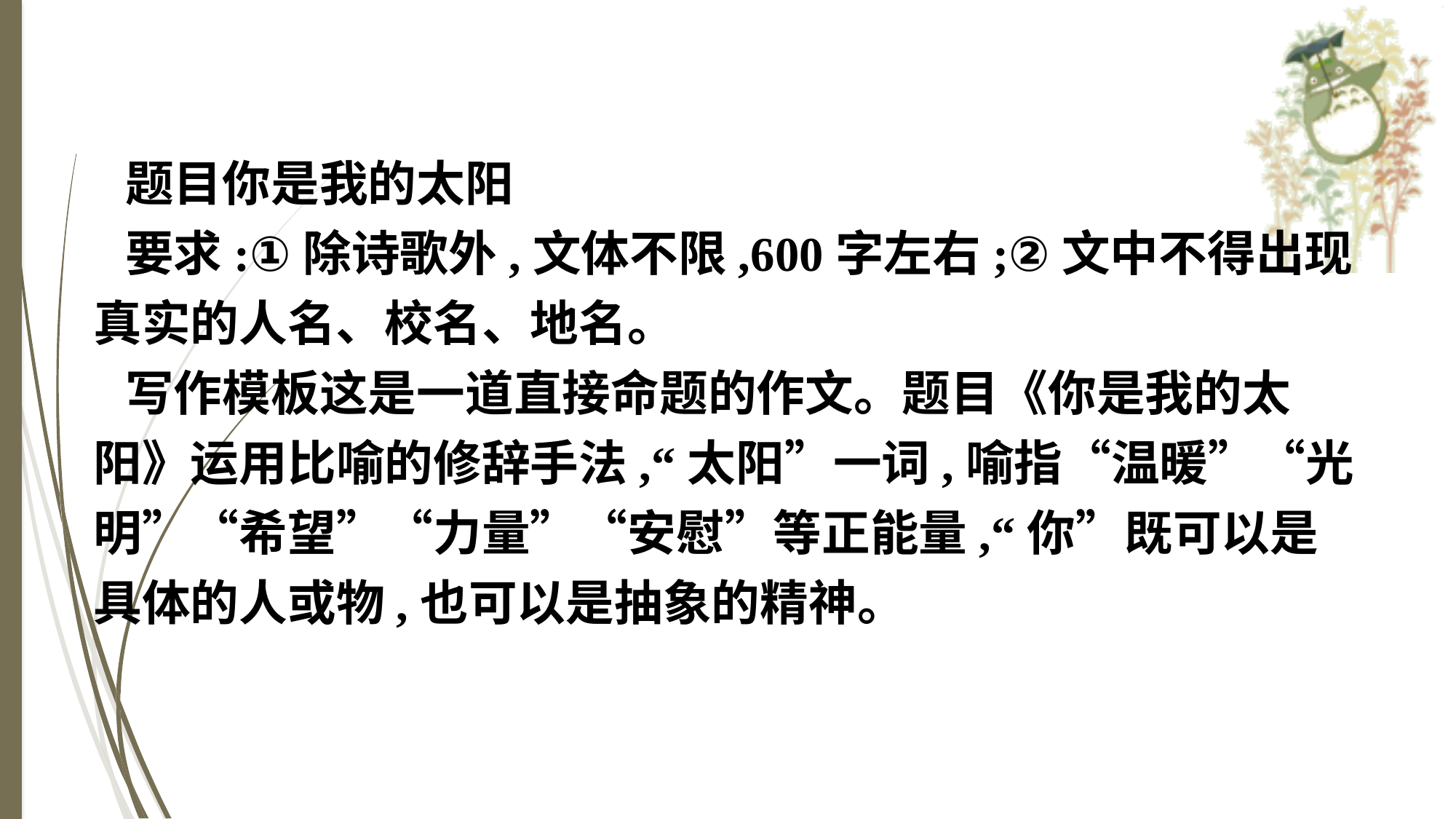

题目你是我的太阳
要求:①除诗歌外,文体不限,600字左右;②文中不得出现真实的人名、校名、地名。
写作模板这是一道直接命题的作文。题目《你是我的太阳》运用比喻的修辞手法,“太阳”一词,喻指“温暖”“光明”“希望”“力量”“安慰”等正能量,“你”既可以是具体的人或物,也可以是抽象的精神。